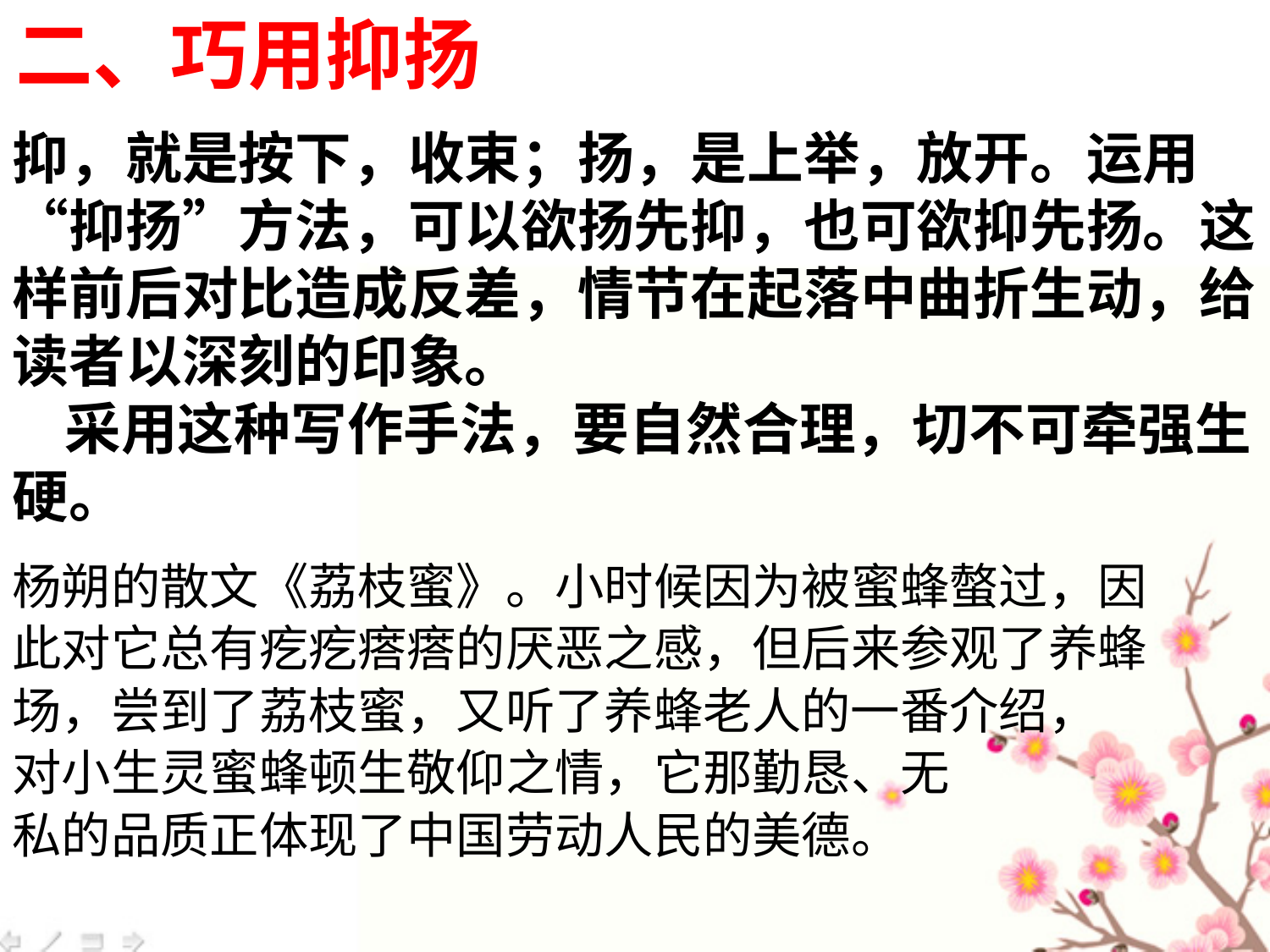

二、巧用抑扬
抑，就是按下，收束；扬，是上举，放开。运用“抑扬”方法，可以欲扬先抑，也可欲抑先扬。这样前后对比造成反差，情节在起落中曲折生动，给读者以深刻的印象。
   采用这种写作手法，要自然合理，切不可牵强生硬。
杨朔的散文《荔枝蜜》。小时候因为被蜜蜂螫过，因
此对它总有疙疙瘩瘩的厌恶之感，但后来参观了养蜂
场，尝到了荔枝蜜，又听了养蜂老人的一番介绍，
对小生灵蜜蜂顿生敬仰之情，它那勤恳、无
私的品质正体现了中国劳动人民的美德。